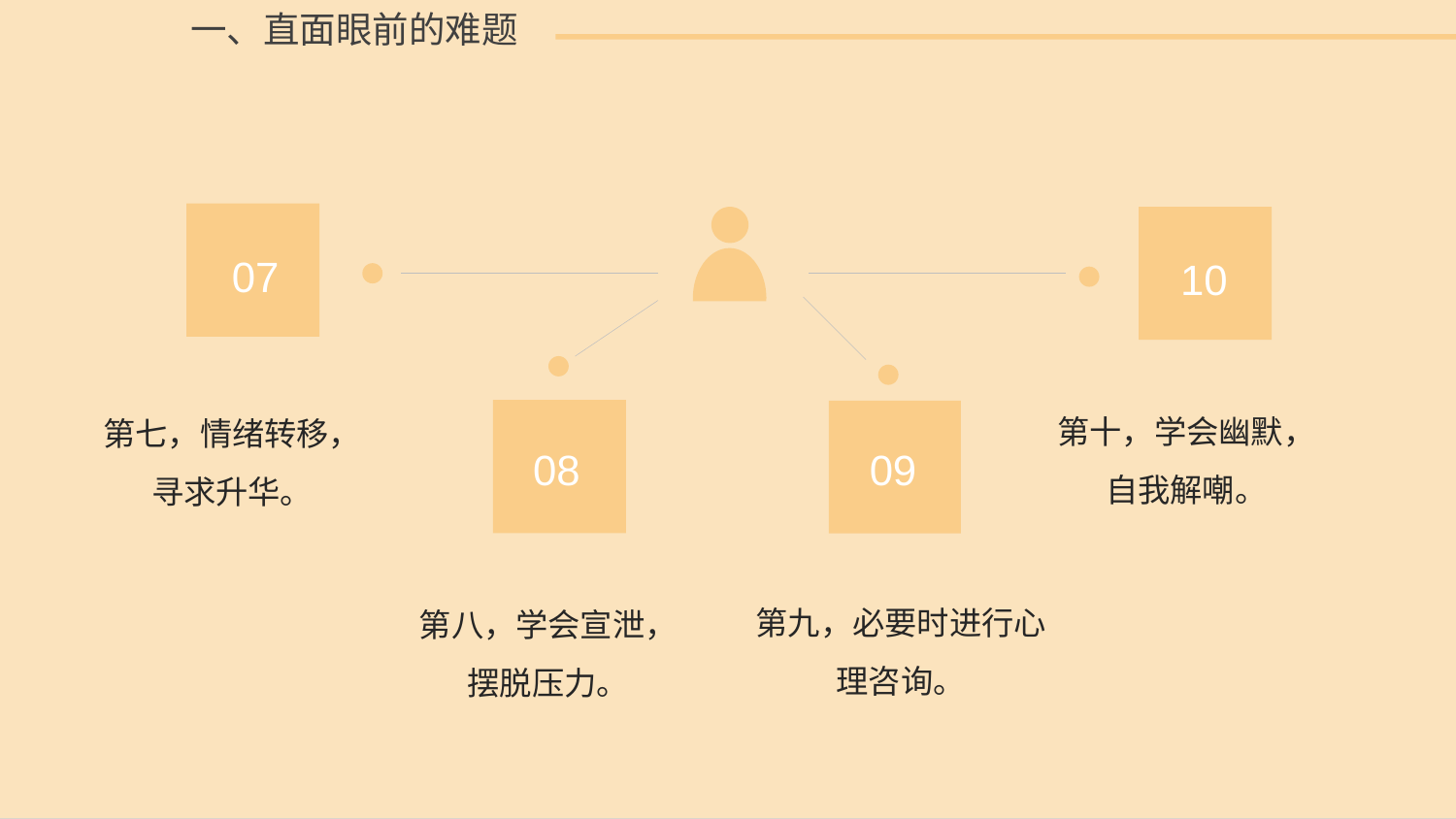

一、直面眼前的难题

07
10

第十，学会幽默，自我解嘲。
第七，情绪转移，寻求升华。

08
09
第九，必要时进行心理咨询。
第八，学会宣泄，摆脱压力。